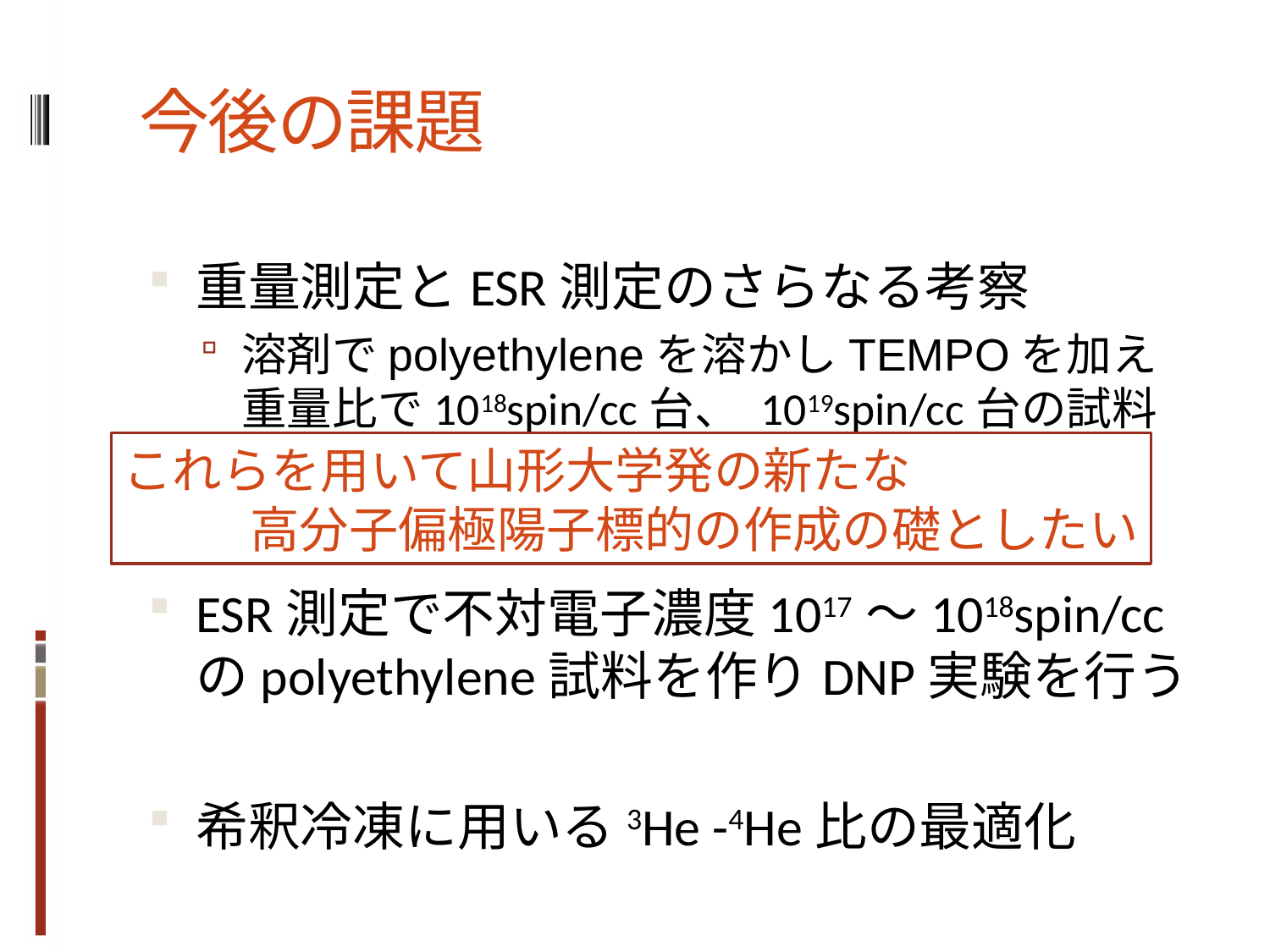

# 今後の課題
重量測定とESR測定のさらなる考察
溶剤でpolyethyleneを溶かしTEMPOを加え重量比で1018spin/cc台、 1019spin/cc台の試料で検証

ESR測定で不対電子濃度1017 ～1018spin/ccのpolyethylene試料を作りDNP実験を行う

希釈冷凍に用いる3He -4He比の最適化
これらを用いて山形大学発の新たな
	高分子偏極陽子標的の作成の礎としたい